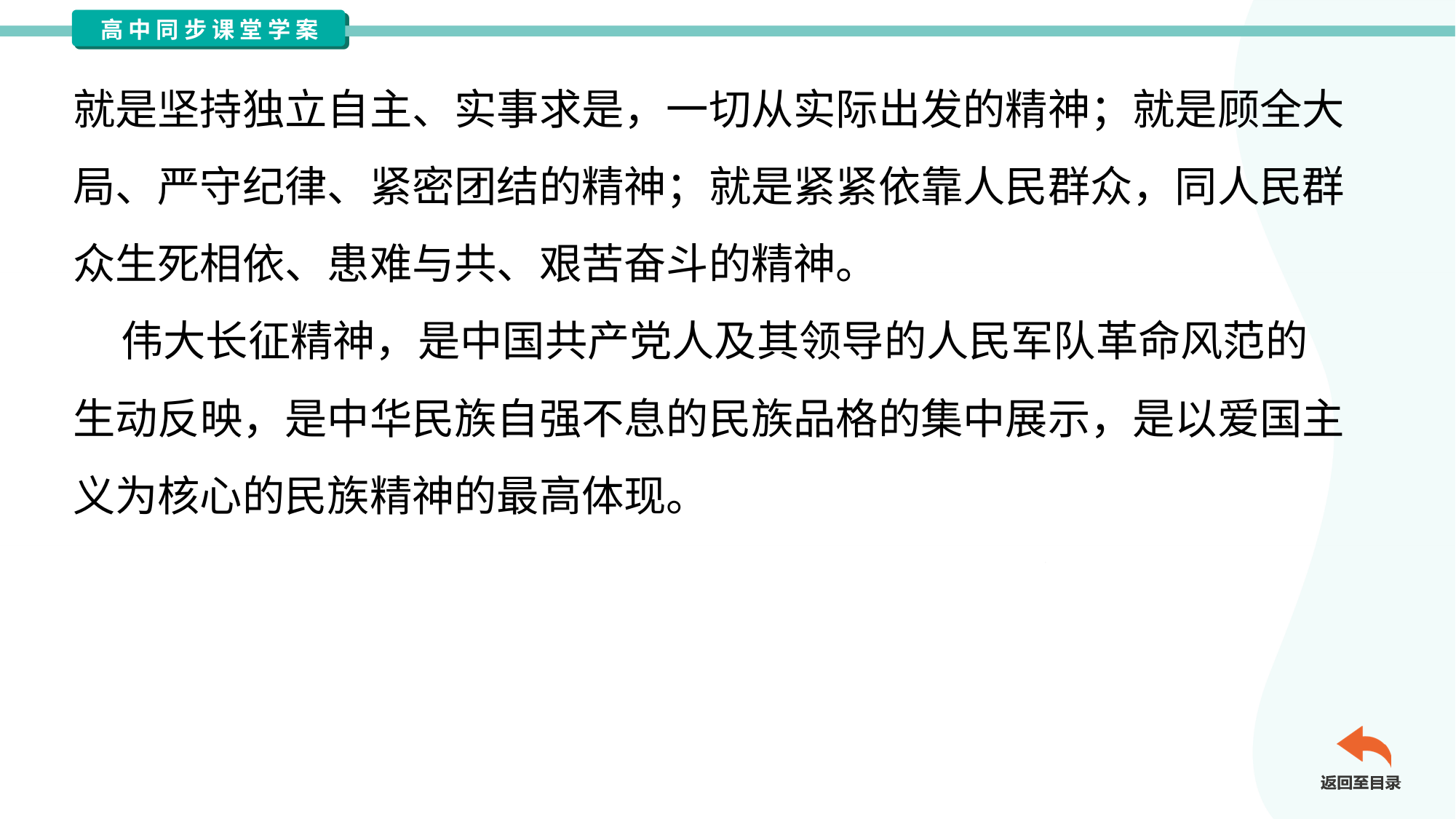

就是坚持独立自主、实事求是，一切从实际出发的精神；就是顾全大
局、严守纪律、紧密团结的精神；就是紧紧依靠人民群众，同人民群
众生死相依、患难与共、艰苦奋斗的精神。
    伟大长征精神，是中国共产党人及其领导的人民军队革命风范的
生动反映，是中华民族自强不息的民族品格的集中展示，是以爱国主
义为核心的民族精神的最高体现。